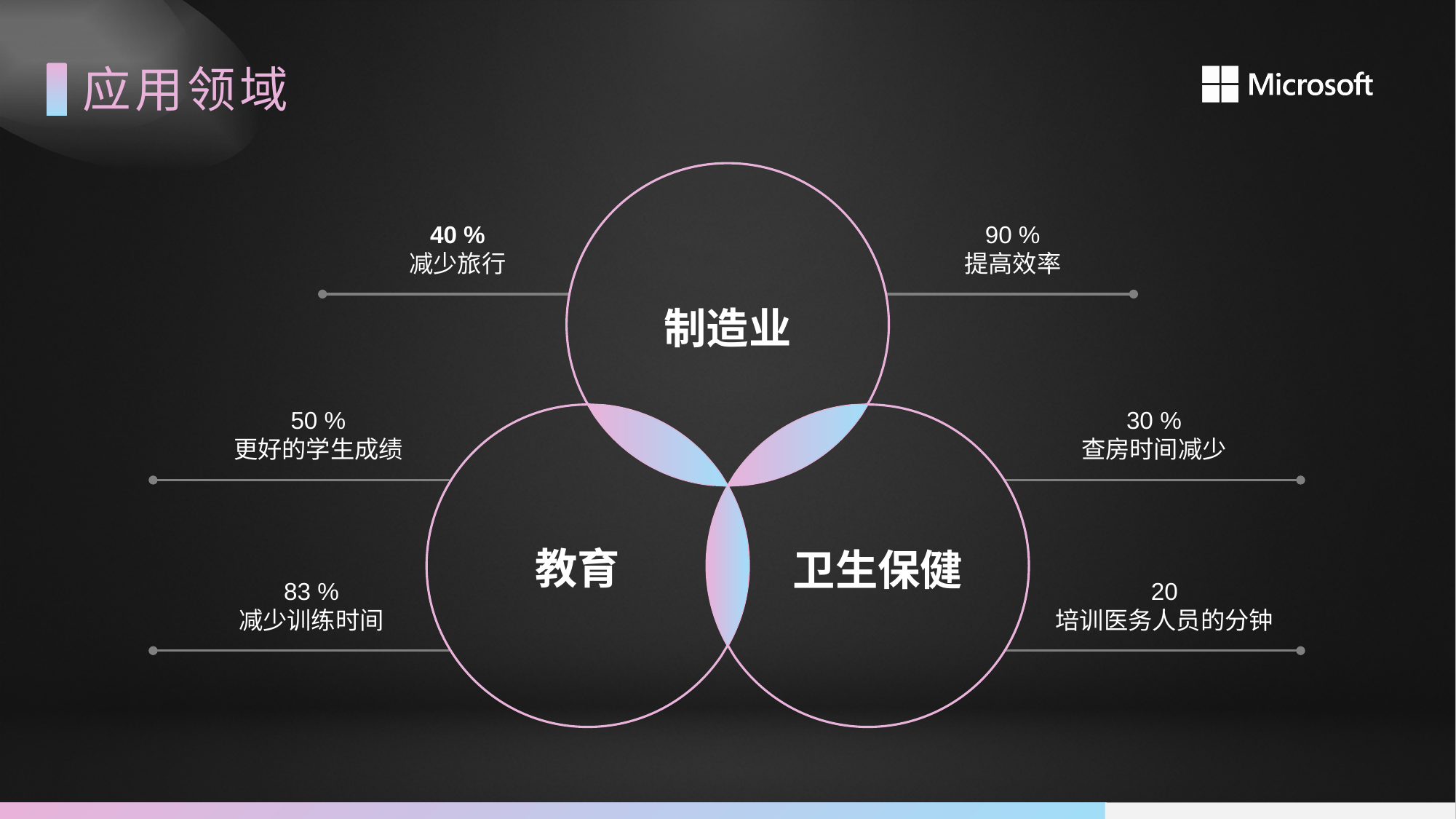

应用领域

40 %
减少旅行
90 %
提高效率
制造业
50 %
更好的学生成绩
30 %
查房时间减少
教育
卫生保健
83 %
减少训练时间
20
培训医务人员的分钟